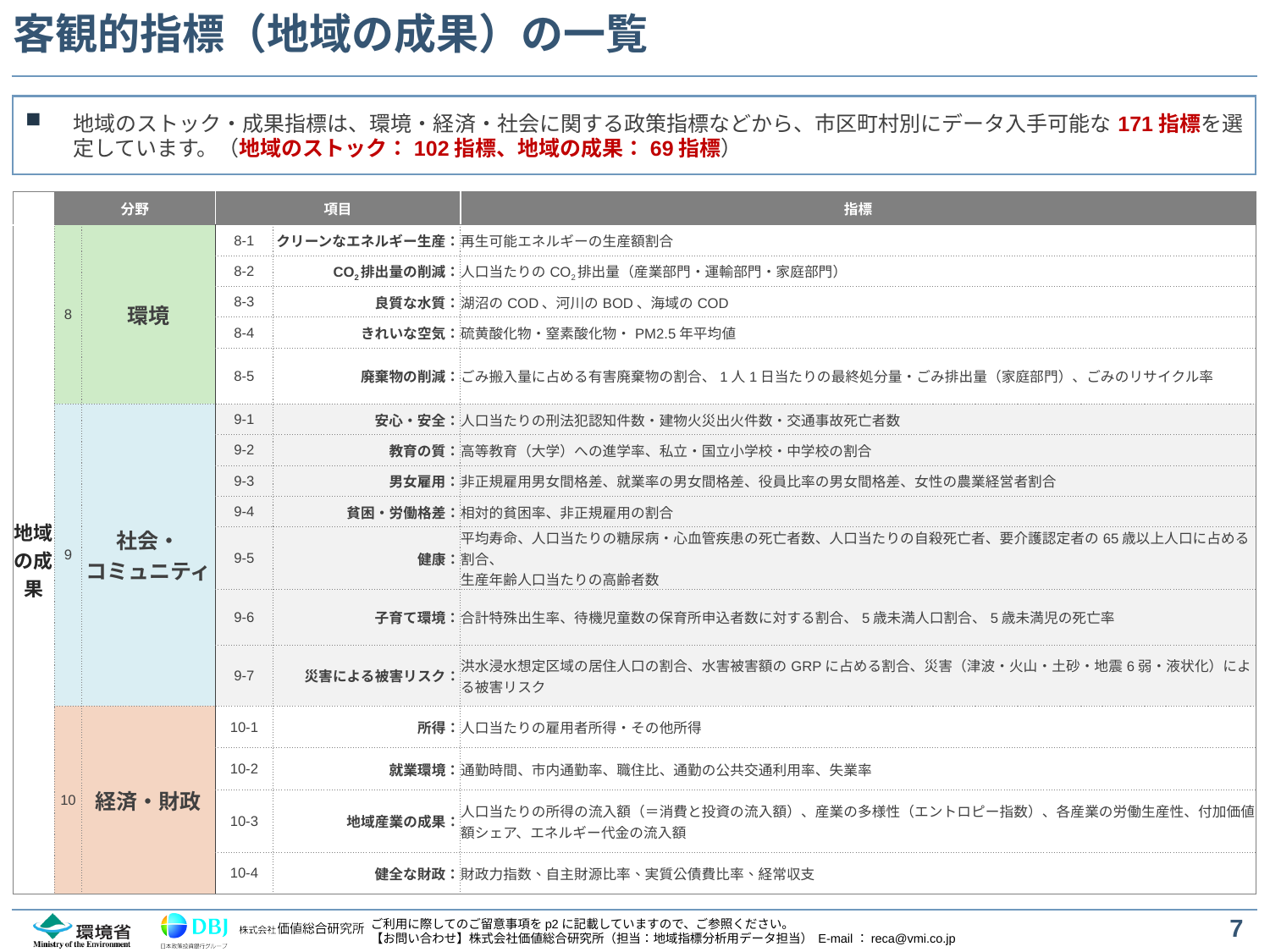

# 客観的指標（地域の成果）の一覧
地域のストック・成果指標は、環境・経済・社会に関する政策指標などから、市区町村別にデータ入手可能な171指標を選定しています。（地域のストック：102指標、地域の成果：69指標）
|  | 分野 |  | 項目 |  | 指標 |
| --- | --- | --- | --- | --- | --- |
| 地域の成果 | 8 | 環境 | 8-1 | クリーンなエネルギー生産： | 再生可能エネルギーの生産額割合 |
|  |  |  | 8-2 | CO2排出量の削減： | 人口当たりのCO2排出量（産業部門・運輸部門・家庭部門） |
|  |  |  | 8-3 | 良質な水質： | 湖沼のCOD、河川のBOD、海域のCOD |
|  |  |  | 8-4 | きれいな空気： | 硫黄酸化物・窒素酸化物・PM2.5年平均値 |
|  |  |  | 8-5 | 廃棄物の削減： | ごみ搬入量に占める有害廃棄物の割合、1人1日当たりの最終処分量・ごみ排出量（家庭部門）、ごみのリサイクル率 |
|  | 9 | 社会・ コミュニティ | 9-1 | 安心・安全： | 人口当たりの刑法犯認知件数・建物火災出火件数・交通事故死亡者数 |
|  |  |  | 9-2 | 教育の質： | 高等教育（大学）への進学率、私立・国立小学校・中学校の割合 |
|  |  |  | 9-3 | 男女雇用： | 非正規雇用男女間格差、就業率の男女間格差、役員比率の男女間格差、女性の農業経営者割合 |
|  |  |  | 9-4 | 貧困・労働格差： | 相対的貧困率、非正規雇用の割合 |
|  |  |  | 9-5 | 健康： | 平均寿命、人口当たりの糖尿病・心血管疾患の死亡者数、人口当たりの自殺死亡者、要介護認定者の65歳以上人口に占める割合、 生産年齢人口当たりの高齢者数 |
|  |  |  | 9-6 | 子育て環境： | 合計特殊出生率、待機児童数の保育所申込者数に対する割合、5歳未満人口割合、5歳未満児の死亡率 |
|  |  |  | 9-7 | 災害による被害リスク： | 洪水浸水想定区域の居住人口の割合、水害被害額のGRPに占める割合、災害（津波・火山・土砂・地震6弱・液状化）による被害リスク |
|  | 10 | 経済・財政 | 10-1 | 所得： | 人口当たりの雇用者所得・その他所得 |
|  |  |  | 10-2 | 就業環境： | 通勤時間、市内通勤率、職住比、通勤の公共交通利用率、失業率 |
|  |  |  | 10-3 | 地域産業の成果： | 人口当たりの所得の流入額（＝消費と投資の流入額）、産業の多様性（エントロピー指数）、各産業の労働生産性、付加価値額シェア、エネルギー代金の流入額 |
|  |  |  | 10-4 | 健全な財政： | 財政力指数、自主財源比率、実質公債費比率、経常収支 |
7